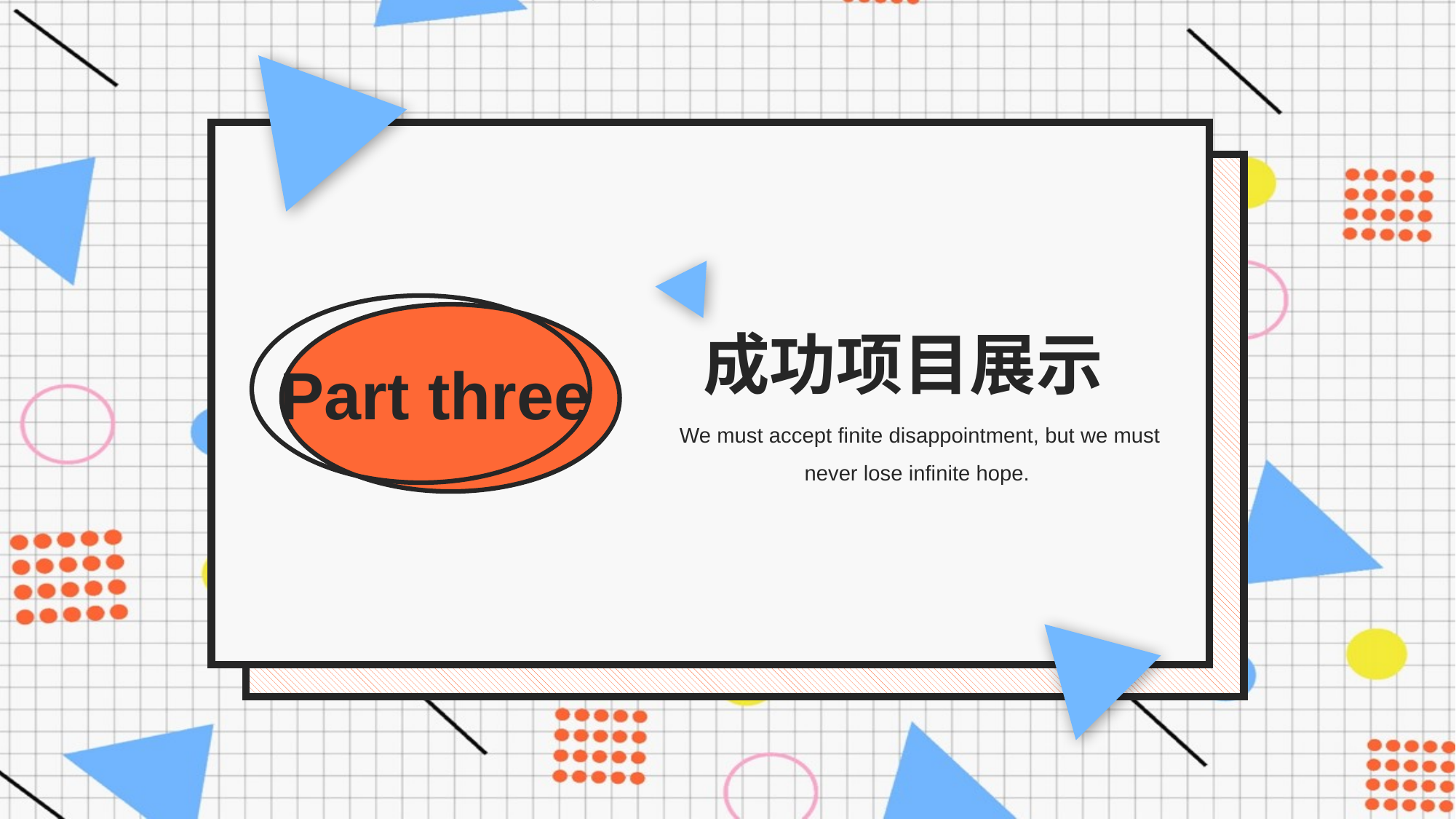

Part three
成功项目展示
We must accept finite disappointment, but we must never lose infinite hope.